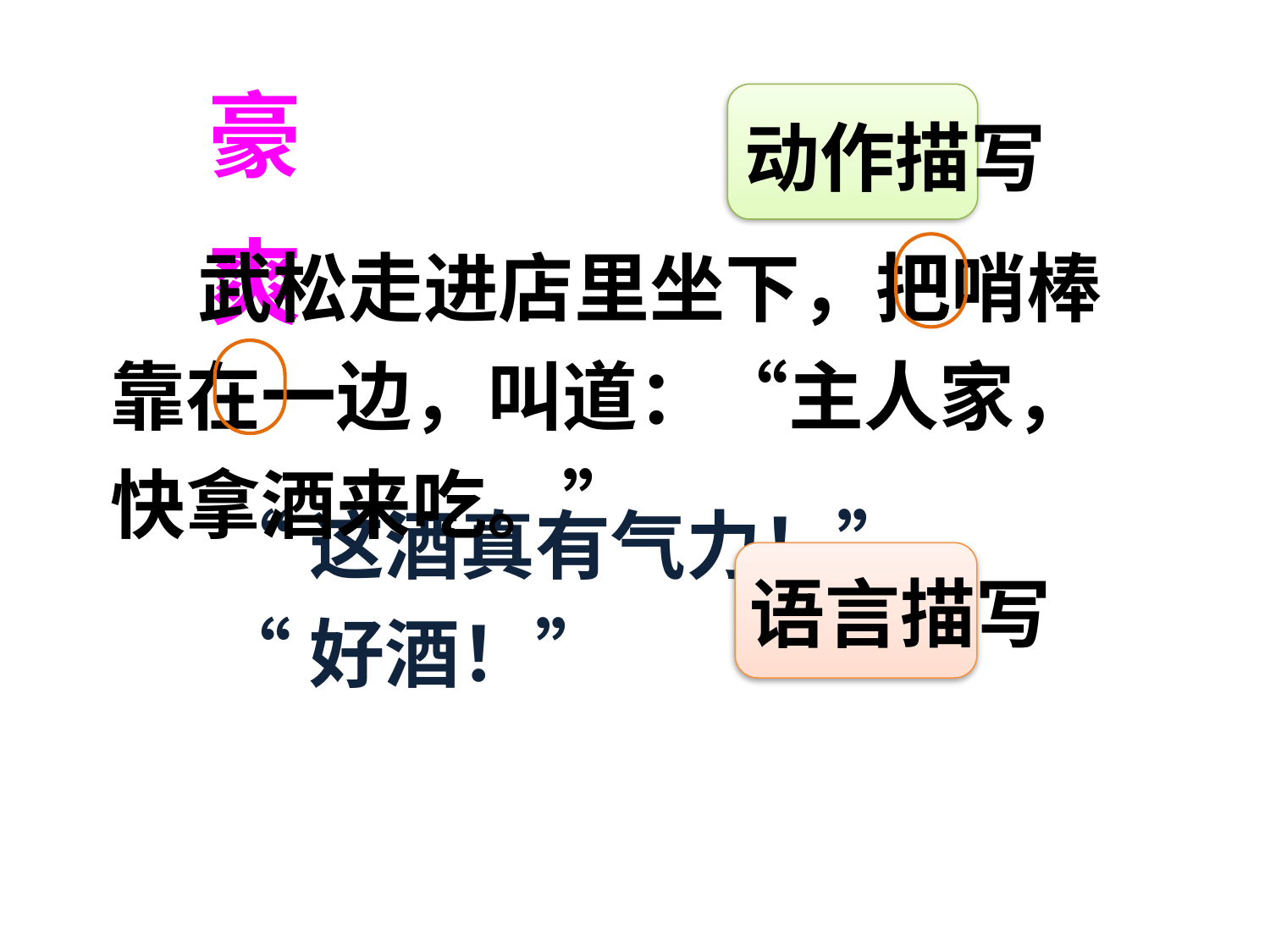

豪爽

动作描写
    武松走进店里坐下，把哨棒靠在一边，叫道：“主人家，快拿酒来吃。”

“这酒真有气力！”
“好酒！”
语言描写